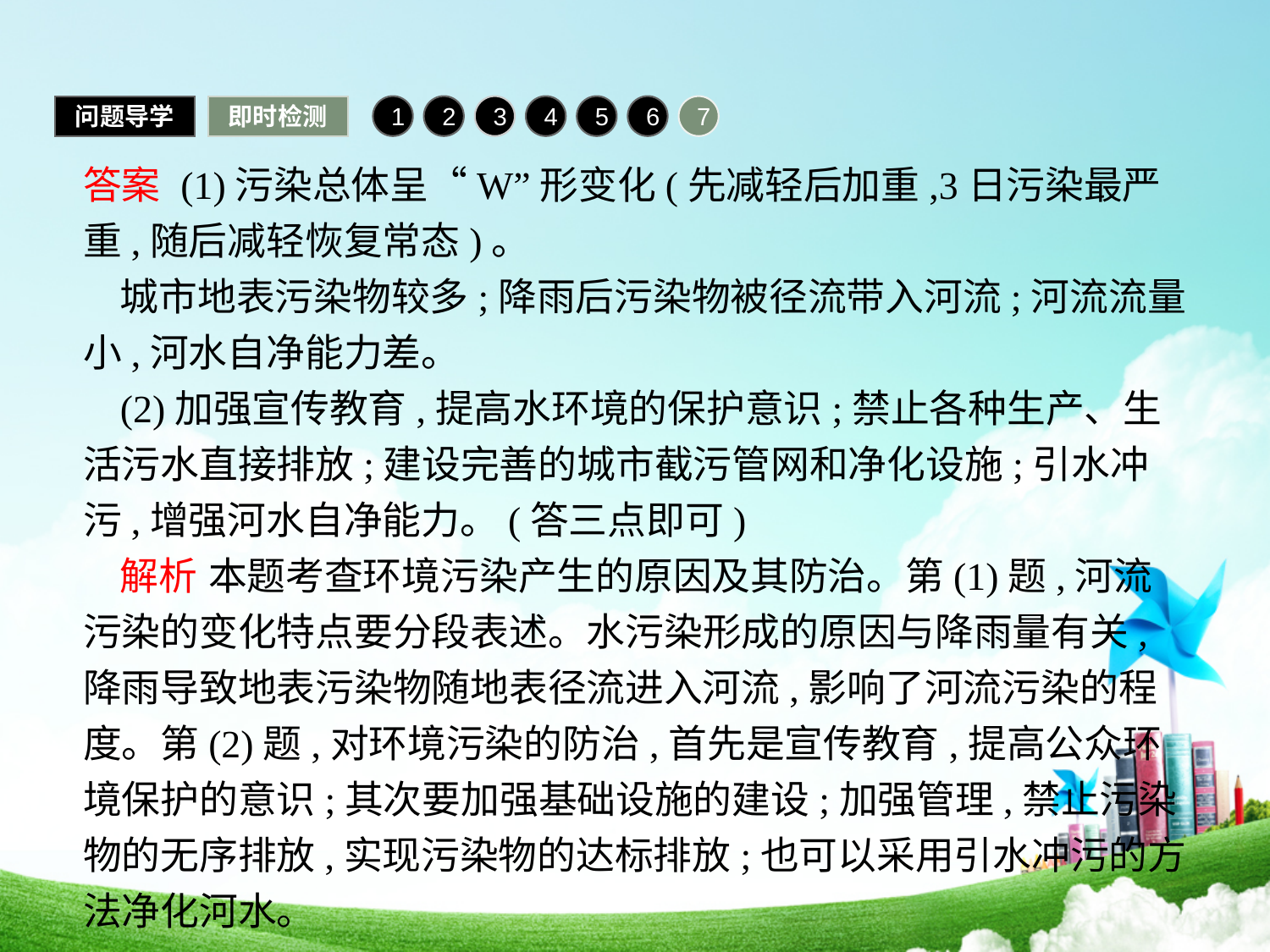

问题导学
即时检测
1
2
3
4
5
6
7
答案 (1)污染总体呈“W”形变化(先减轻后加重,3日污染最严重,随后减轻恢复常态)。
城市地表污染物较多;降雨后污染物被径流带入河流;河流流量小,河水自净能力差。
(2)加强宣传教育,提高水环境的保护意识;禁止各种生产、生活污水直接排放;建设完善的城市截污管网和净化设施;引水冲污,增强河水自净能力。(答三点即可)
解析 本题考查环境污染产生的原因及其防治。第(1)题,河流污染的变化特点要分段表述。水污染形成的原因与降雨量有关,降雨导致地表污染物随地表径流进入河流,影响了河流污染的程度。第(2)题,对环境污染的防治,首先是宣传教育,提高公众环境保护的意识;其次要加强基础设施的建设;加强管理,禁止污染物的无序排放,实现污染物的达标排放;也可以采用引水冲污的方法净化河水。